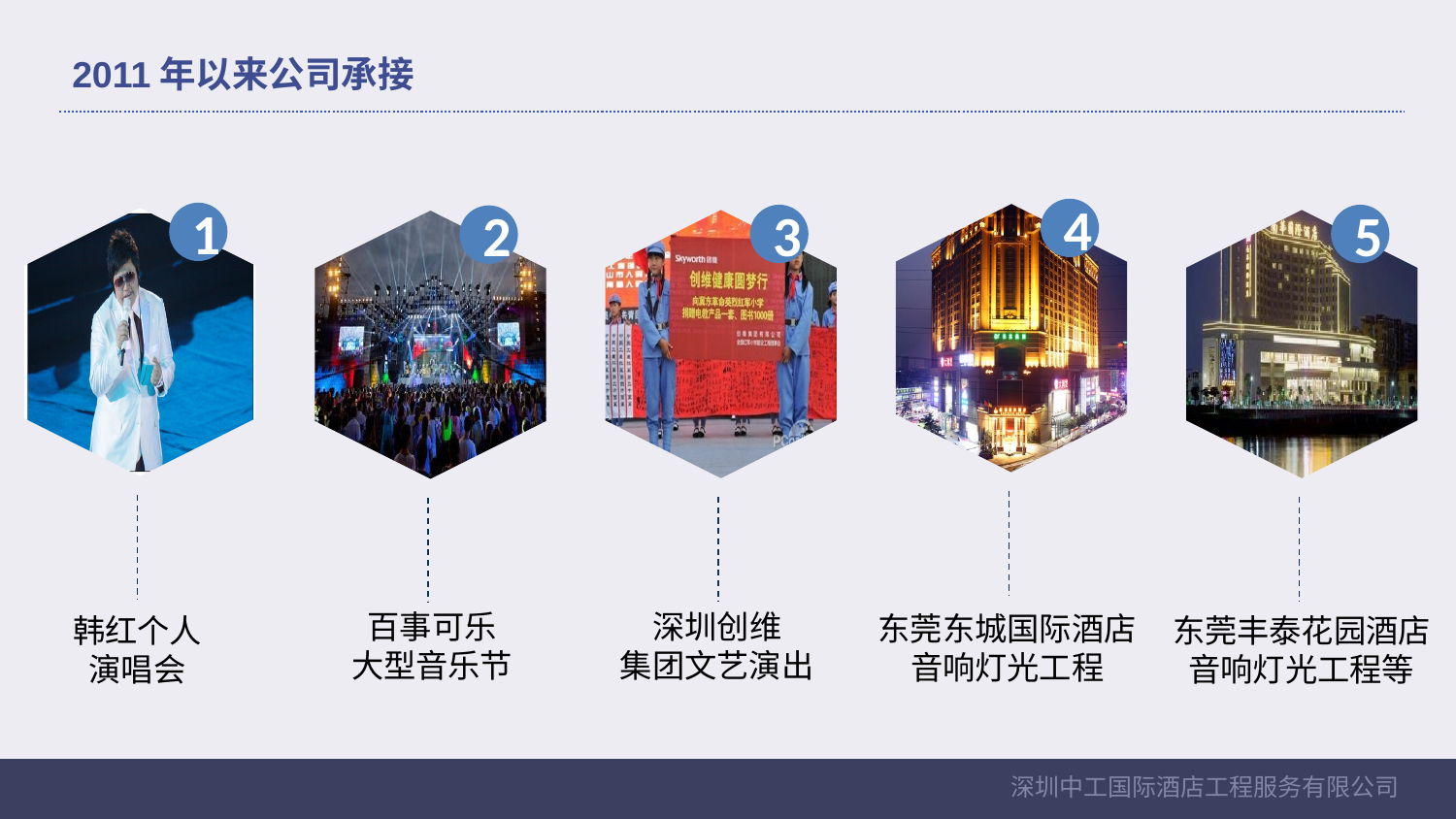

2011年以来公司承接

4

1

3

5

2

百事可乐
大型音乐节
深圳创维
集团文艺演出
东莞东城国际酒店
音响灯光工程
韩红个人
演唱会
东莞丰泰花园酒店
音响灯光工程等

深圳中工国际酒店工程服务有限公司